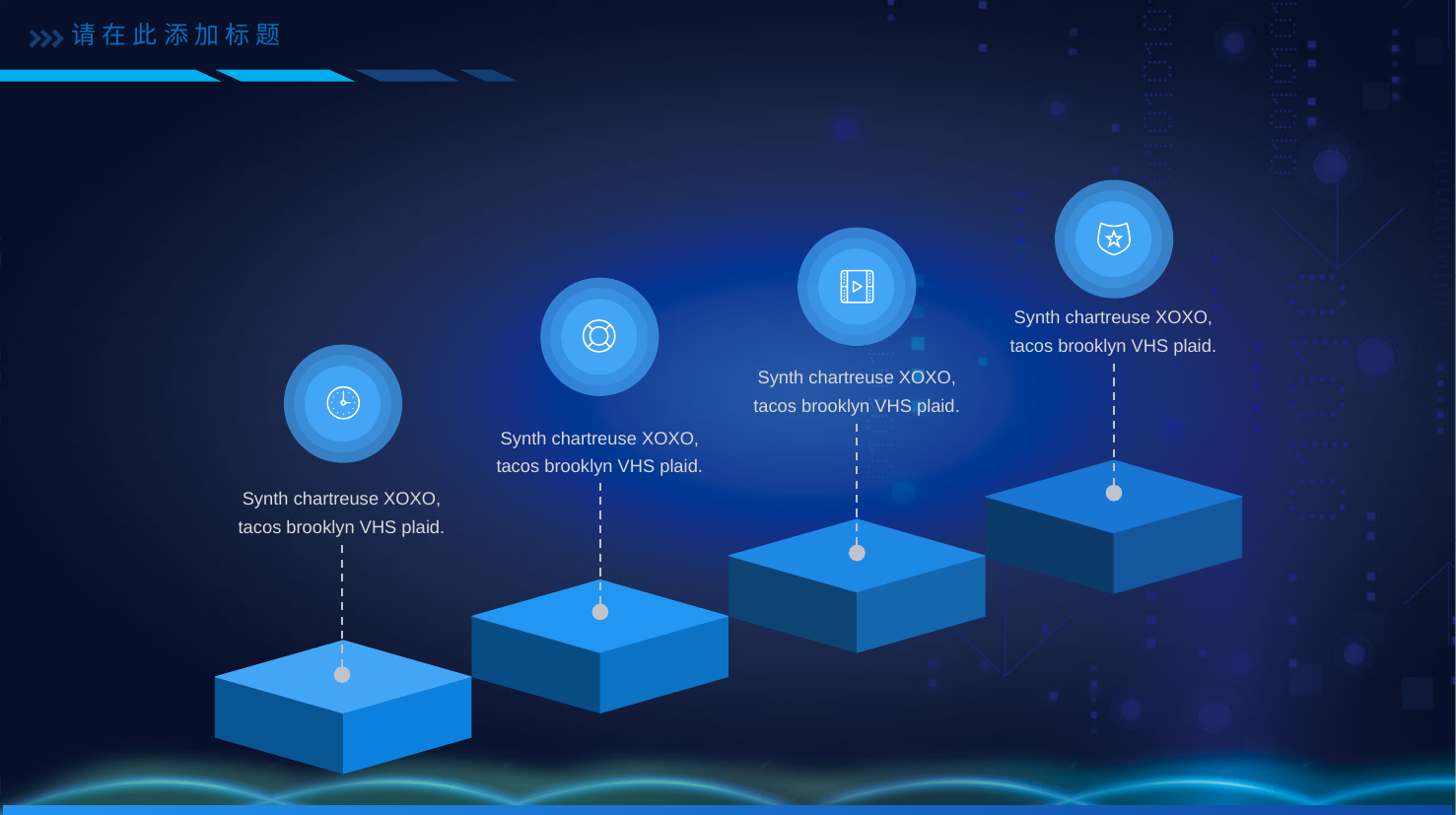

请在此添加标题

Synth chartreuse XOXO, tacos brooklyn VHS plaid.

Synth chartreuse XOXO, tacos brooklyn VHS plaid.

Synth chartreuse XOXO, tacos brooklyn VHS plaid.

Synth chartreuse XOXO, tacos brooklyn VHS plaid.